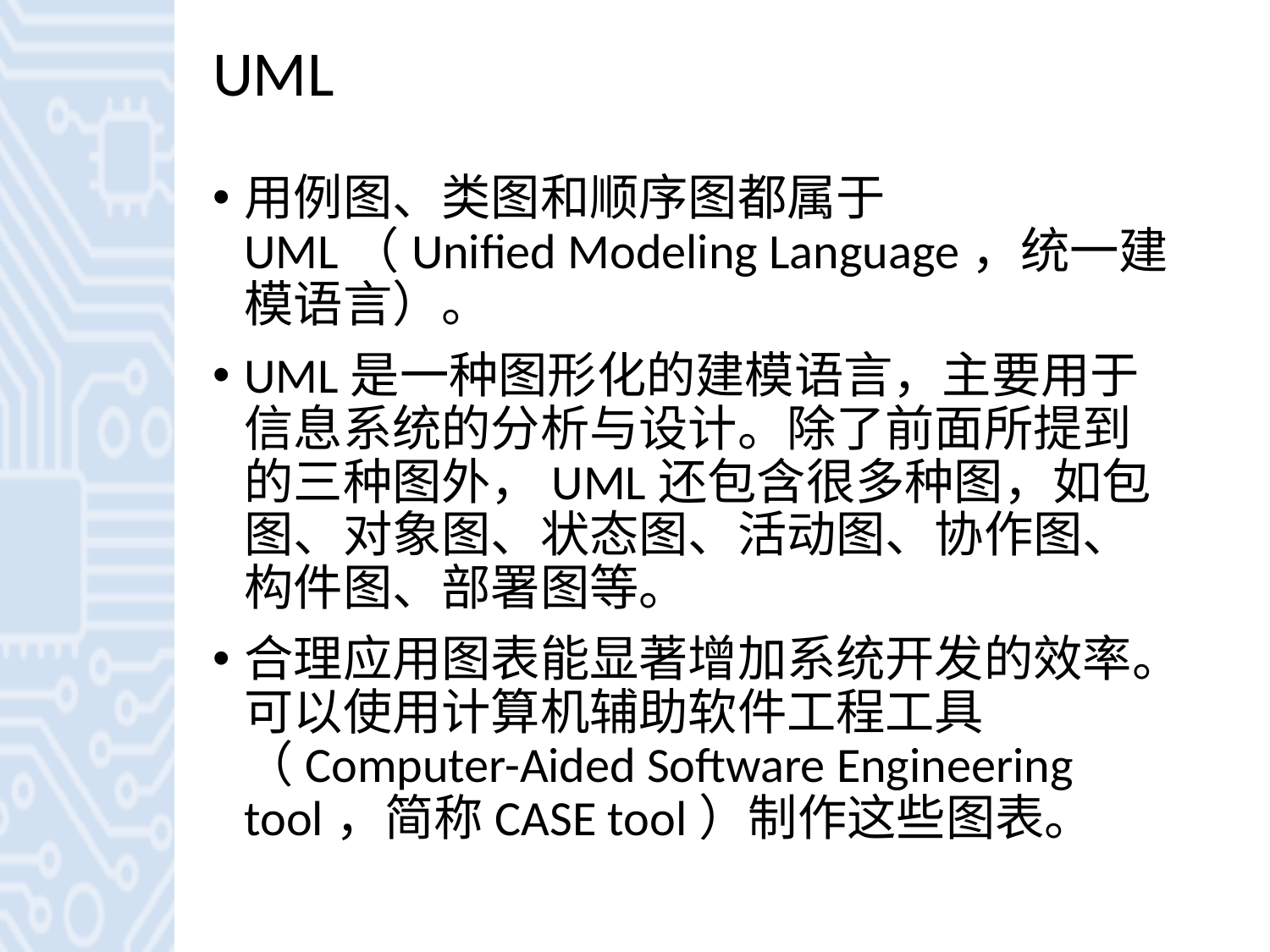

# UML
用例图、类图和顺序图都属于UML（Unified Modeling Language，统一建模语言）。
UML是一种图形化的建模语言，主要用于信息系统的分析与设计。除了前面所提到的三种图外，UML还包含很多种图，如包图、对象图、状态图、活动图、协作图、构件图、部署图等。
合理应用图表能显著增加系统开发的效率。可以使用计算机辅助软件工程工具（Computer-Aided Software Engineering tool，简称CASE tool）制作这些图表。